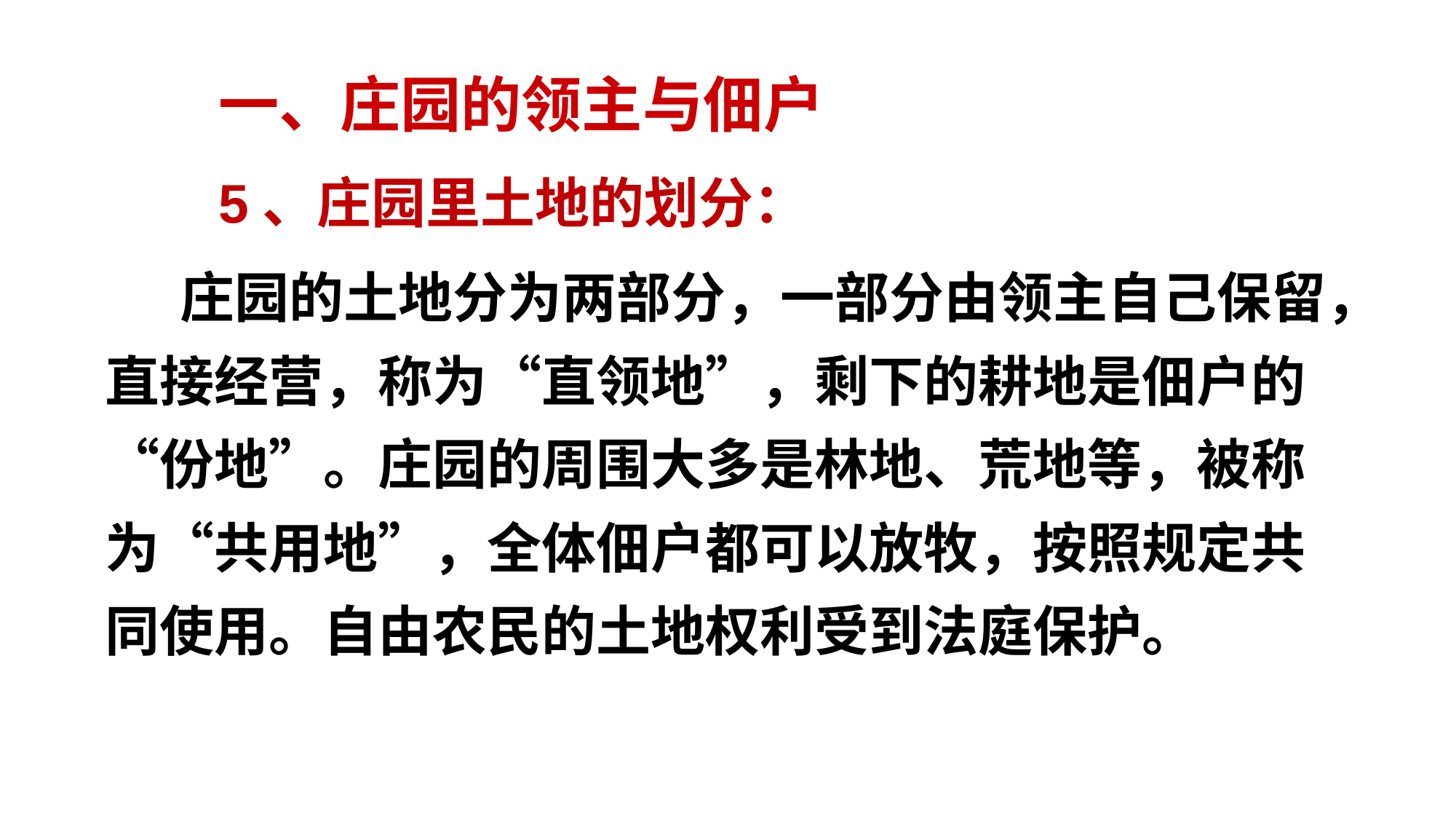

一、庄园的领主与佃户
5、庄园里土地的划分：
     庄园的土地分为两部分，一部分由领主自己保留，直接经营，称为“直领地”，剩下的耕地是佃户的“份地”。庄园的周围大多是林地、荒地等，被称为“共用地”，全体佃户都可以放牧，按照规定共同使用。自由农民的土地权利受到法庭保护。